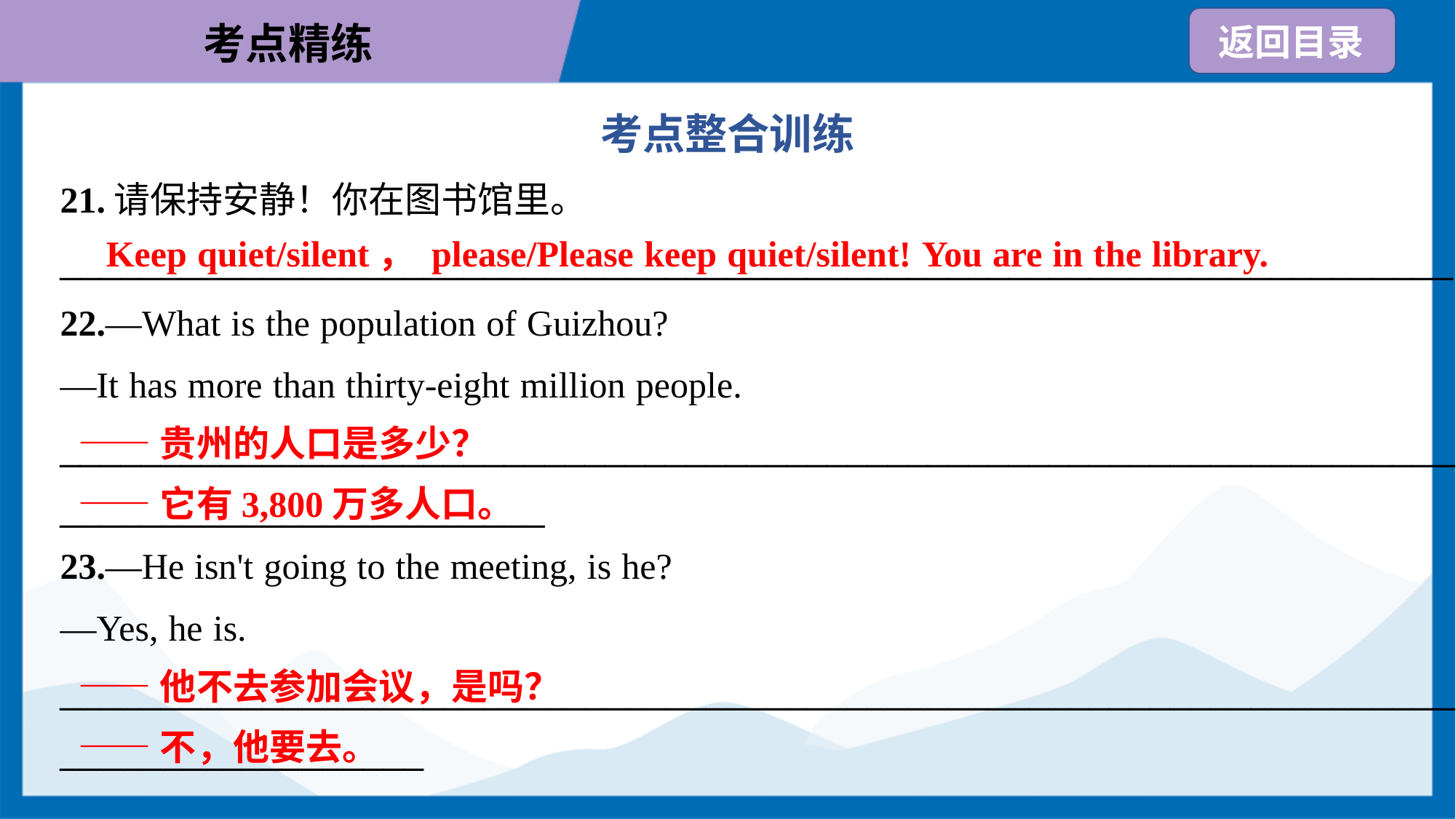

考点整合训练
21.请保持安静！你在图书馆里。
_____________________________________________________________________
Keep quiet/silent， please/Please keep quiet/silent! You are in the library.
22.—What is the population of Guizhou?
—It has more than thirty-eight million people.
_________________________________________________________________________
________________________
——贵州的人口是多少？
——它有3,800万多人口。
23.—He isn't going to the meeting, is he?
—Yes, he is.
_________________________________________________________________________
__________________
——他不去参加会议，是吗？
——不，他要去。